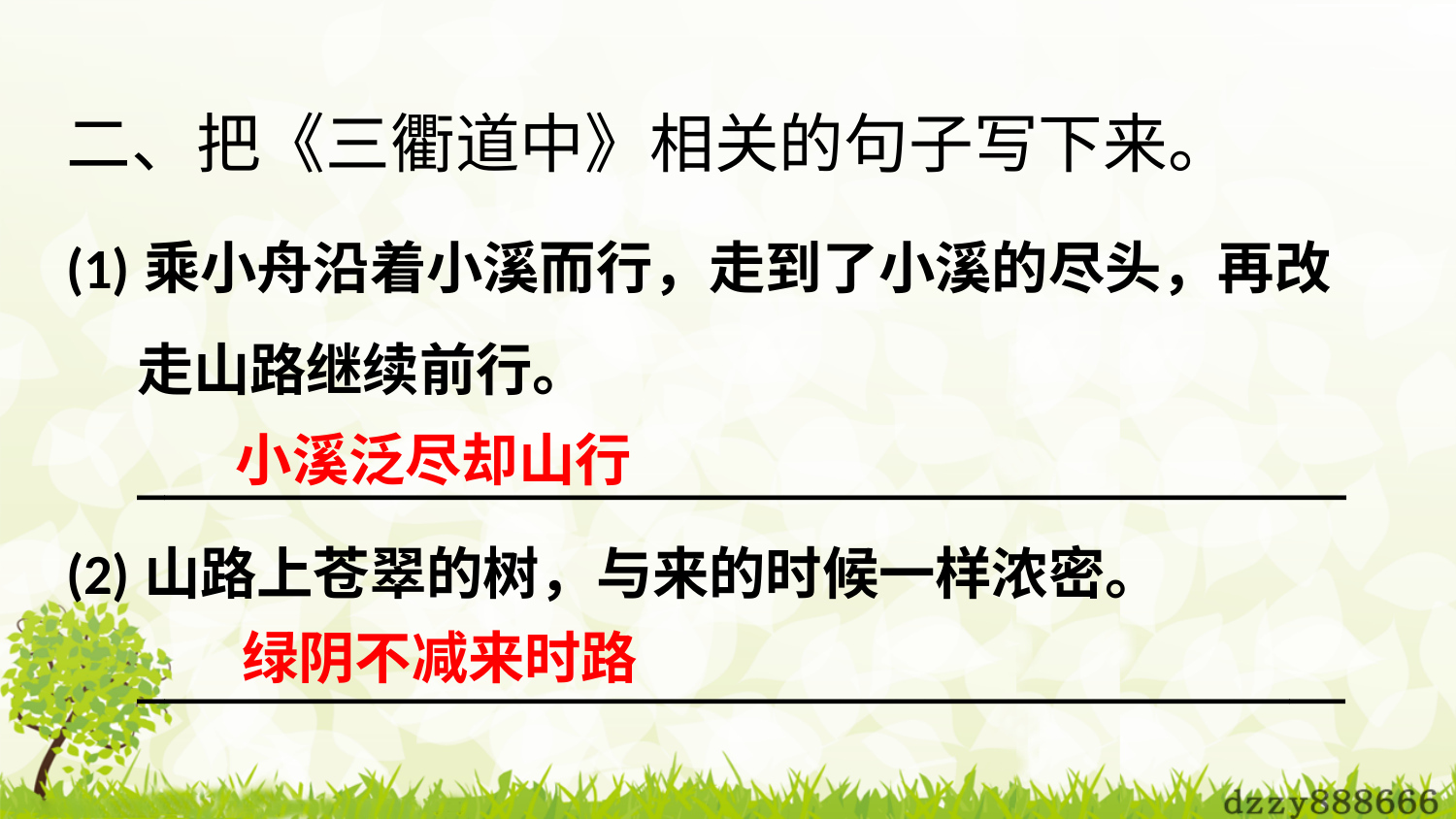

二、把《三衢道中》相关的句子写下来。
(1)乘小舟沿着小溪而行，走到了小溪的尽头，再改走山路继续前行。
___________________________________________
(2)山路上苍翠的树，与来的时候一样浓密。
___________________________________________
小溪泛尽却山行
绿阴不减来时路